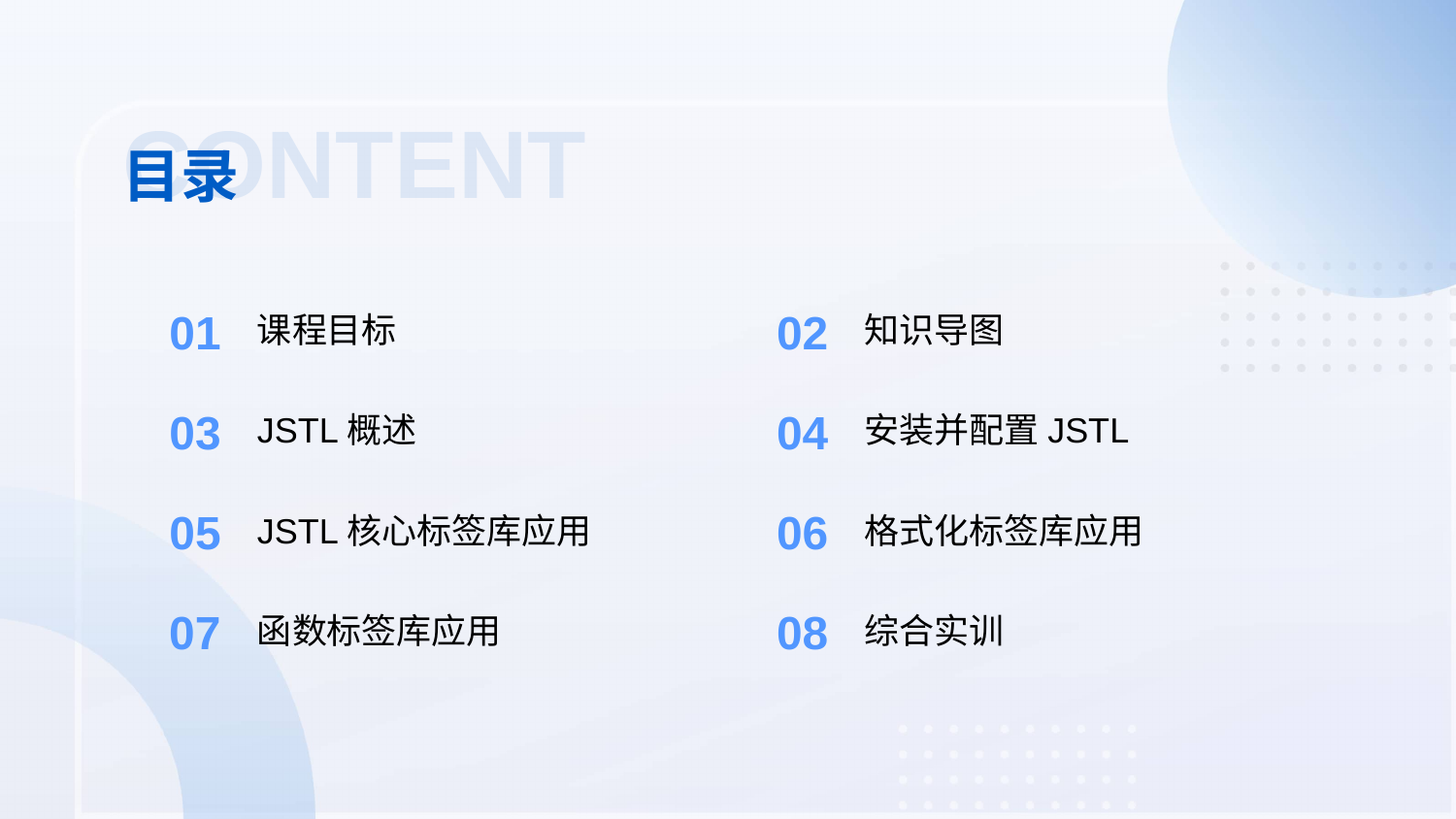

CONTENT
目录
01
02
课程目标
知识导图
03
04
JSTL概述
安装并配置JSTL
05
06
JSTL核心标签库应用
格式化标签库应用
07
08
函数标签库应用
综合实训